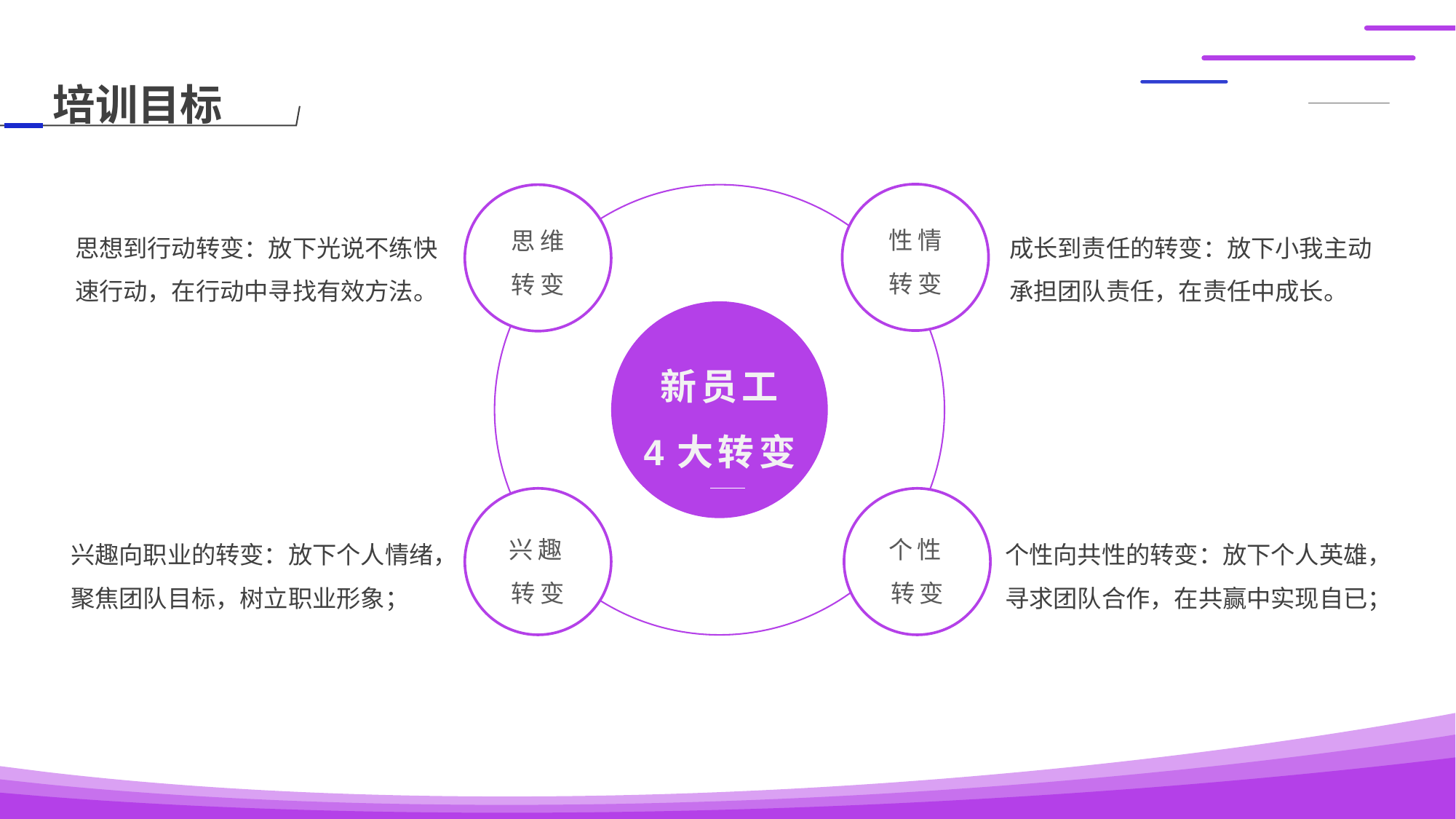

培训目标

新员工
4大转变
性情
转变
思维
转变
思想到行动转变：放下光说不练快速行动，在行动中寻找有效方法。
成长到责任的转变：放下小我主动承担团队责任，在责任中成长。

兴趣转变
个性转变
兴趣向职业的转变：放下个人情绪，聚焦团队目标，树立职业形象；
个性向共性的转变：放下个人英雄，寻求团队合作，在共赢中实现自已；